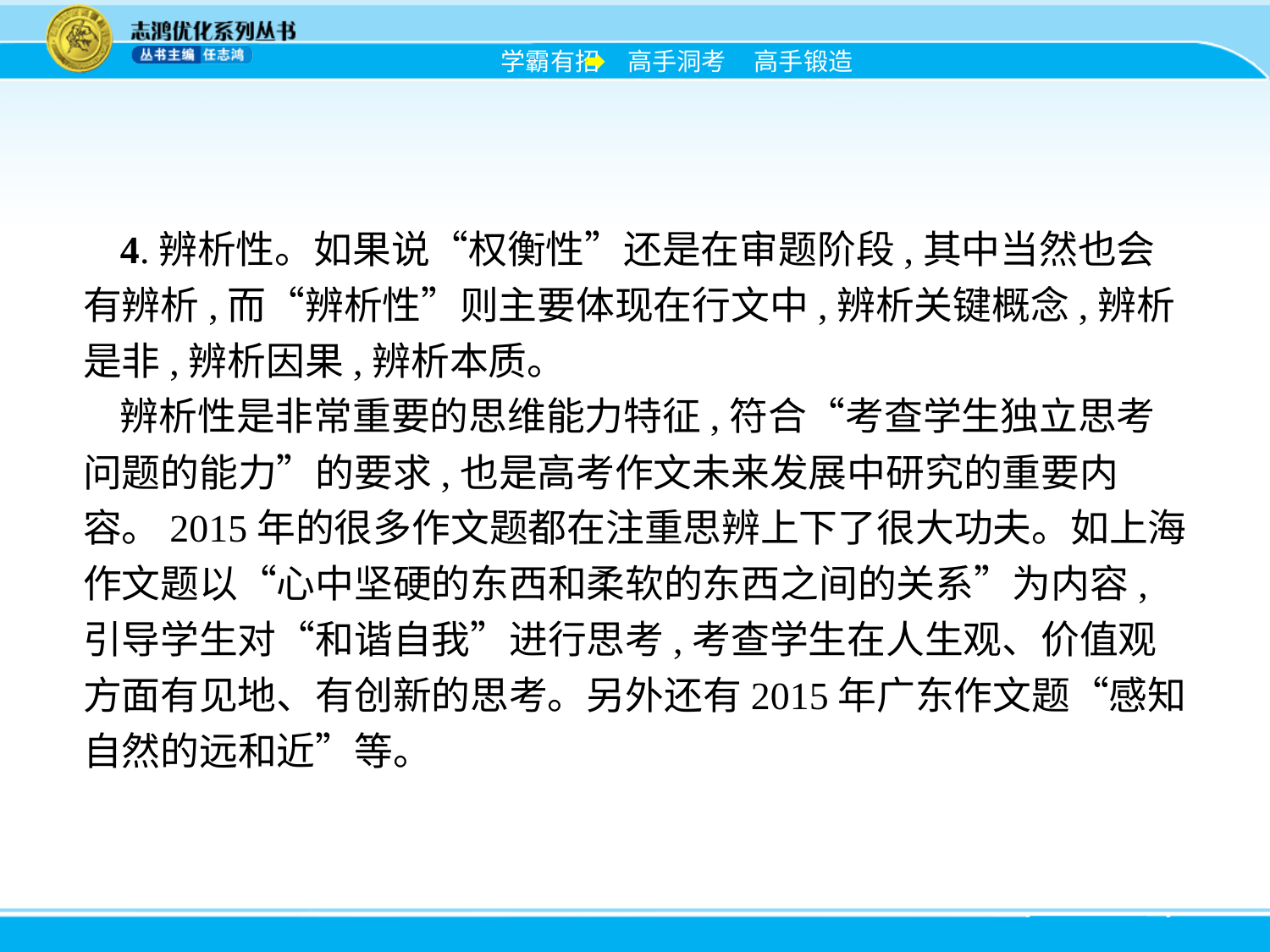

4.辨析性。如果说“权衡性”还是在审题阶段,其中当然也会有辨析,而“辨析性”则主要体现在行文中,辨析关键概念,辨析是非,辨析因果,辨析本质。
辨析性是非常重要的思维能力特征,符合“考查学生独立思考问题的能力”的要求,也是高考作文未来发展中研究的重要内容。2015年的很多作文题都在注重思辨上下了很大功夫。如上海作文题以“心中坚硬的东西和柔软的东西之间的关系”为内容,引导学生对“和谐自我”进行思考,考查学生在人生观、价值观方面有见地、有创新的思考。另外还有2015年广东作文题“感知自然的远和近”等。